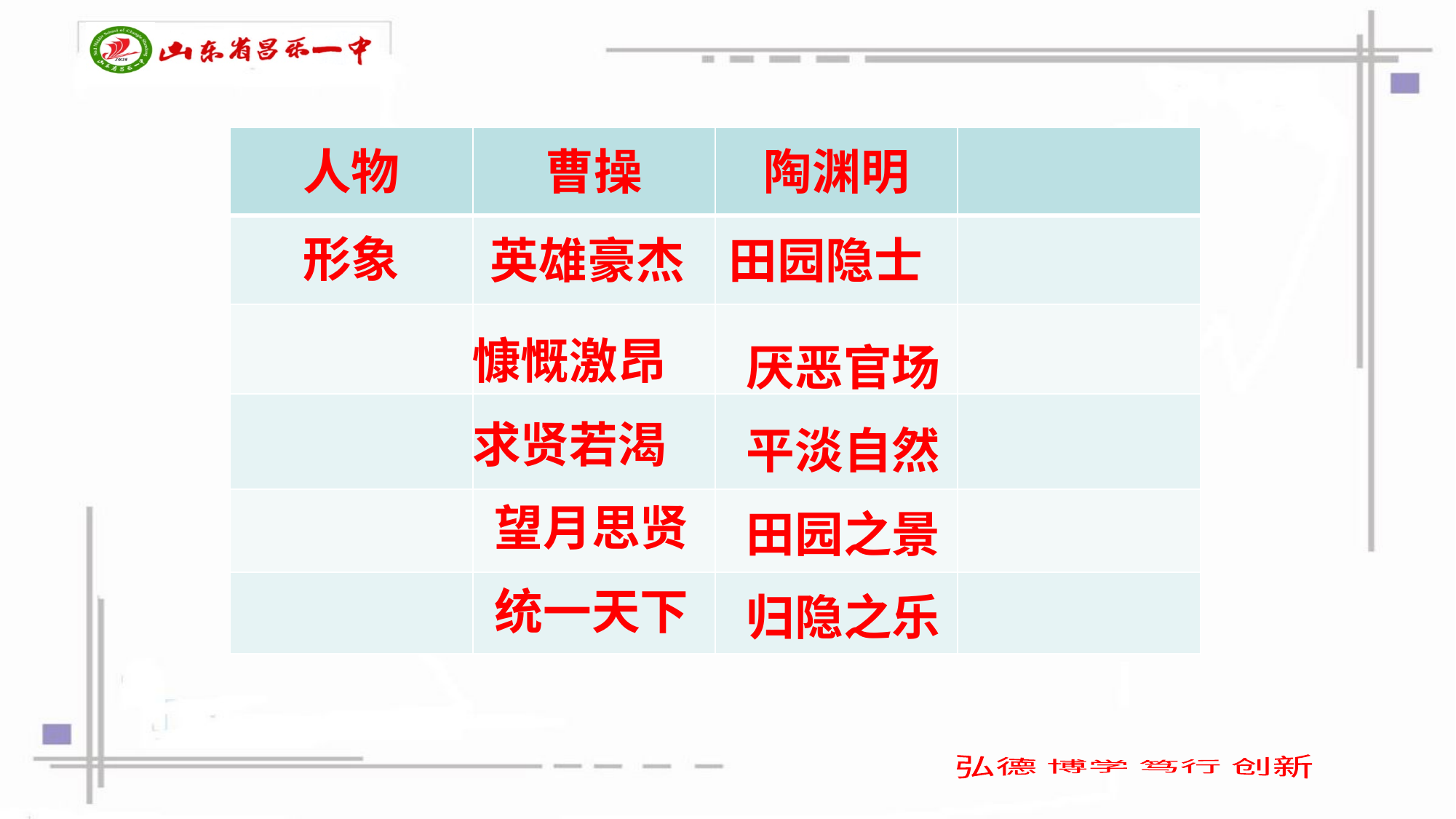

| 人物 | 曹操 | 陶渊明 |  |
| --- | --- | --- | --- |
| 形象 |  |  |  |
|  |  |  |  |
|  |  |  |  |
|  |  |  |  |
|  |  |  |  |
英雄豪杰    田园隐士
慷慨激昂
求贤若渴     望月思贤
统一天下
厌恶官场
平淡自然
田园之景
归隐之乐